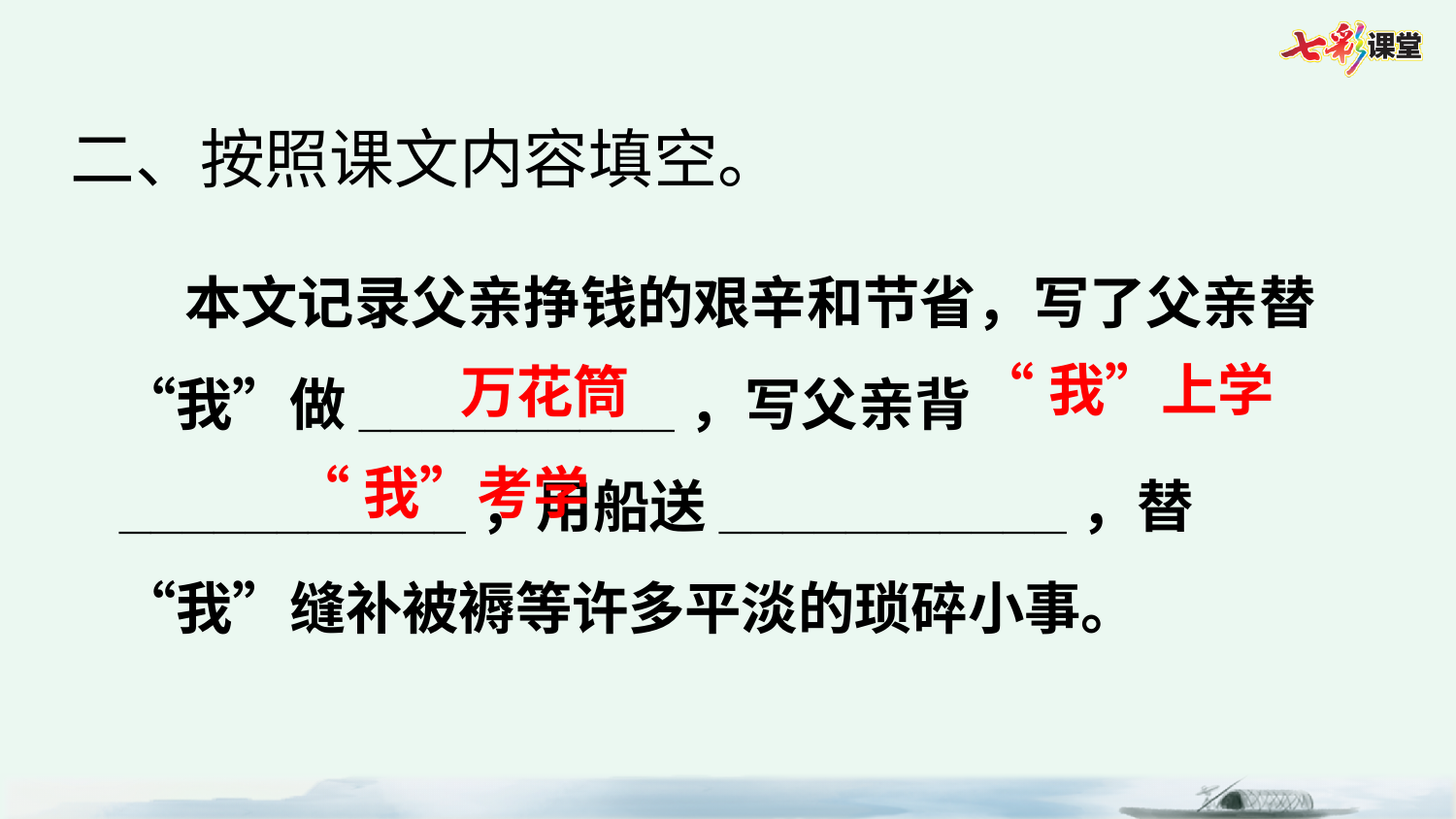

二、按照课文内容填空。
    本文记录父亲挣钱的艰辛和节省，写了父亲替“我”做__________，写父亲背___________，用船送___________，替“我”缝补被褥等许多平淡的琐碎小事。
“我”上学
万花筒
“我”考学